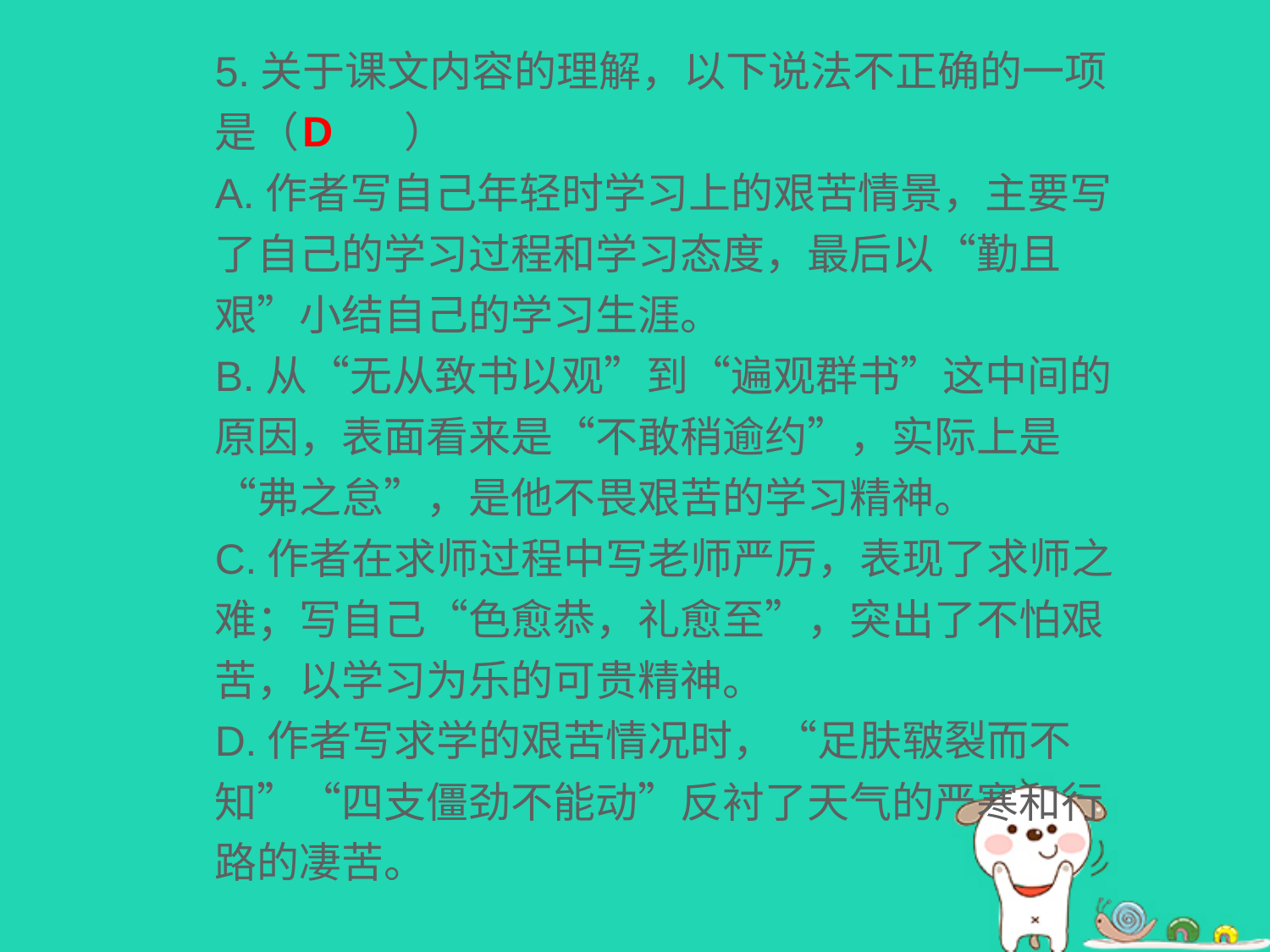

5.关于课文内容的理解，以下说法不正确的一项是（           ）
A.作者写自己年轻时学习上的艰苦情景，主要写了自己的学习过程和学习态度，最后以“勤且艰”小结自己的学习生涯。
B.从“无从致书以观”到“遍观群书”这中间的原因，表面看来是“不敢稍逾约”，实际上是“弗之怠”，是他不畏艰苦的学习精神。
C.作者在求师过程中写老师严厉，表现了求师之难；写自己“色愈恭，礼愈至”，突出了不怕艰苦，以学习为乐的可贵精神。
D.作者写求学的艰苦情况时，“足肤皲裂而不知”“四支僵劲不能动”反衬了天气的严寒和行路的凄苦。
D